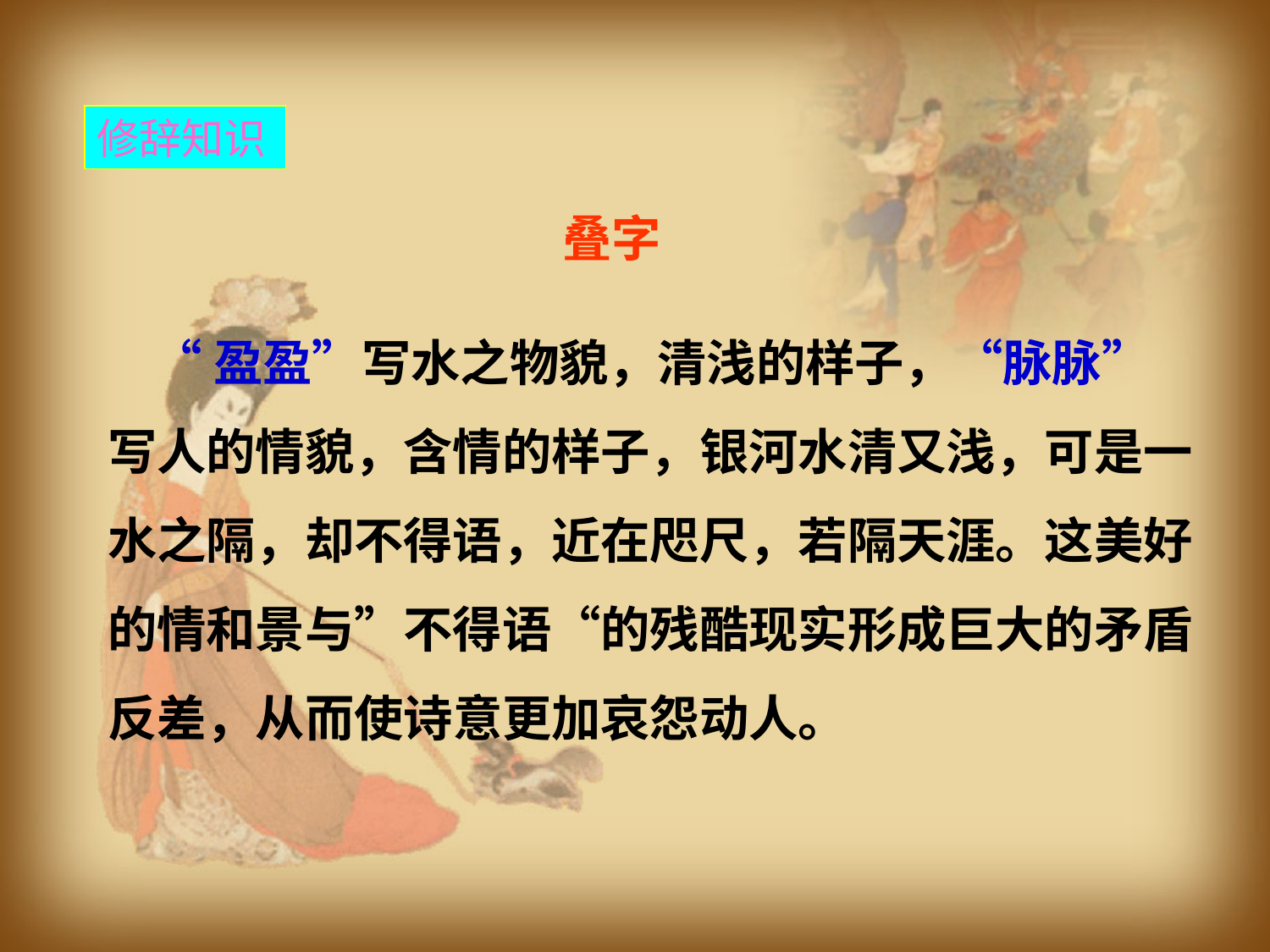

修辞知识
叠字
    “盈盈”写水之物貌，清浅的样子，“脉脉”写人的情貌，含情的样子，银河水清又浅，可是一水之隔，却不得语，近在咫尺，若隔天涯。这美好的情和景与”不得语“的残酷现实形成巨大的矛盾反差，从而使诗意更加哀怨动人。